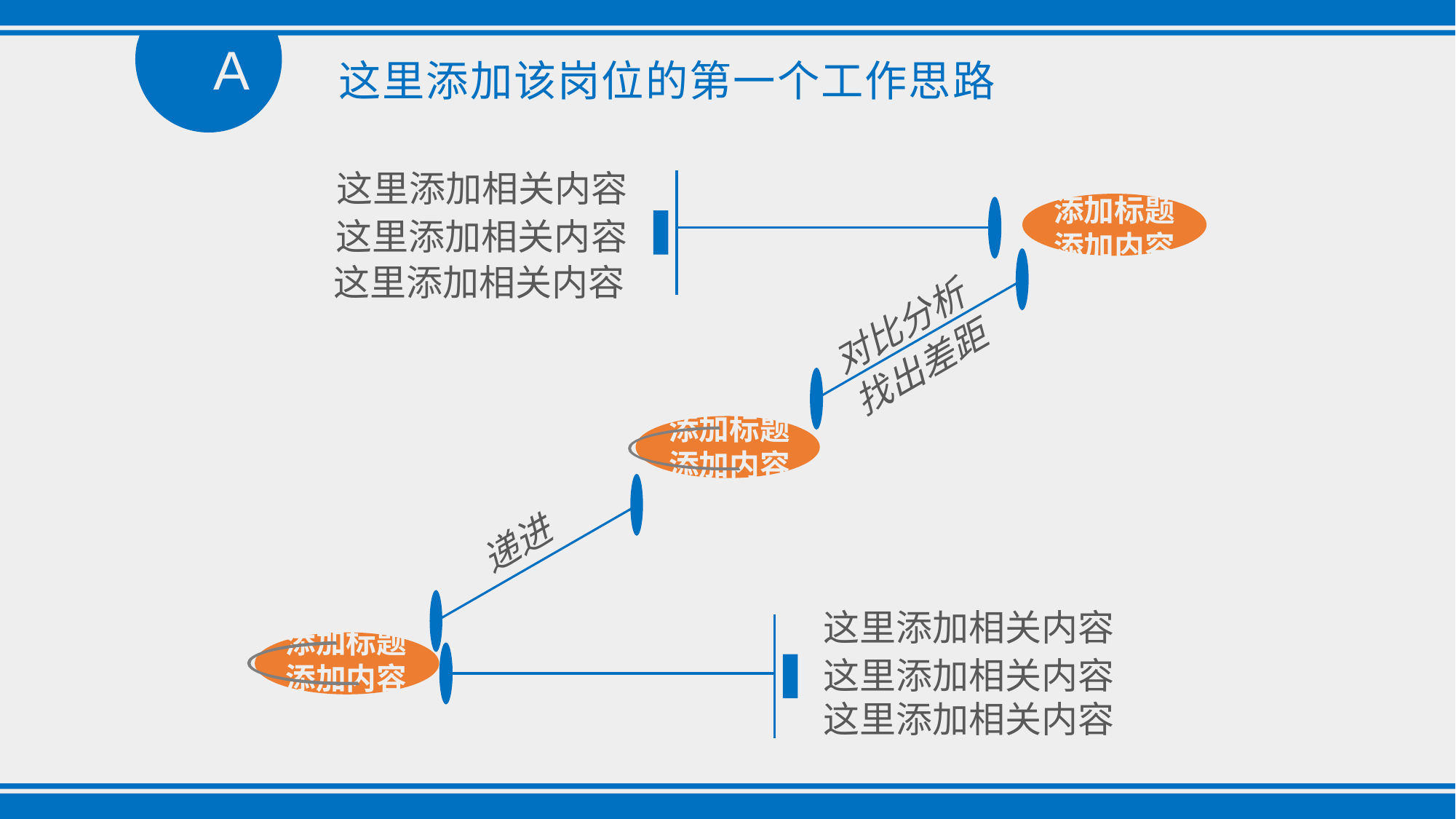

A

　　这里添加该岗位的第一个工作思路
这里添加相关内容
这里添加相关内容
这里添加相关内容

添加标题
添加内容

对比分析
找出差距
添加标题
添加内容

递进
这里添加相关内容
这里添加相关内容
这里添加相关内容

添加标题
添加内容